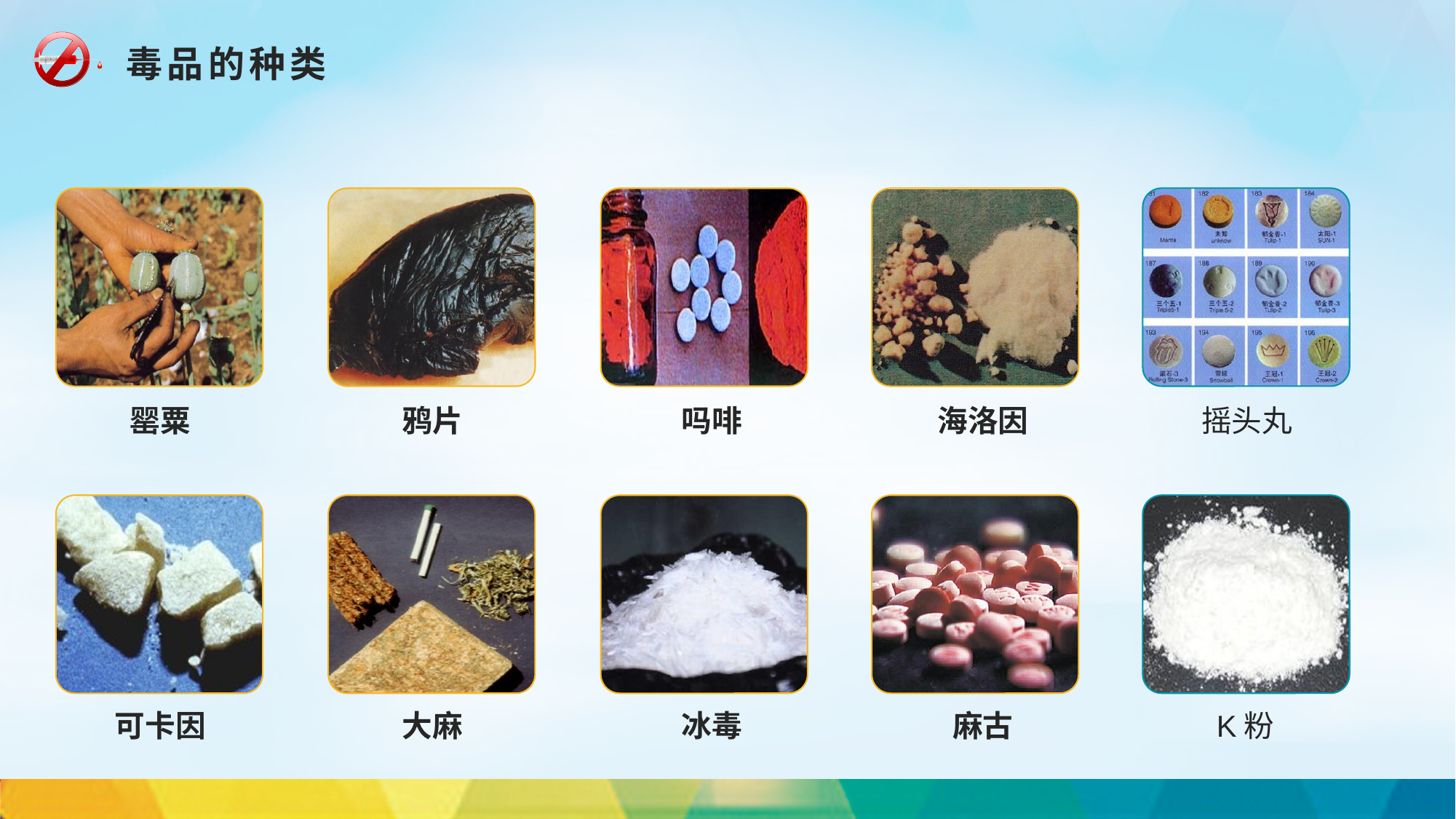

毒品的种类

摇头丸
罂粟
鸦片
吗啡
海洛因

可卡因
大麻
冰毒
麻古
K粉